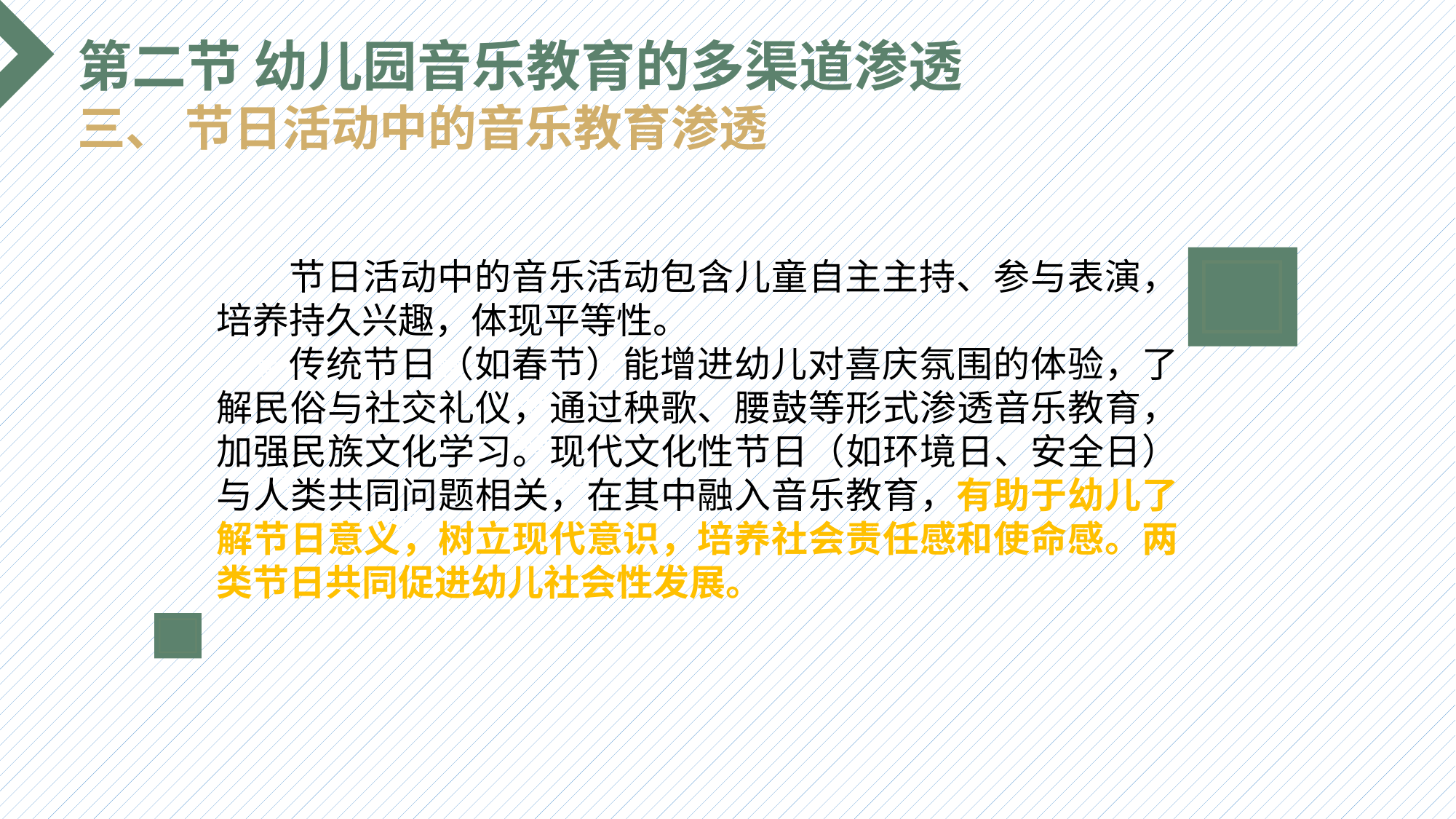

第二节 幼儿园音乐教育的多渠道渗透
三、 节日活动中的音乐教育渗透

 节日活动中的音乐活动包含儿童自主主持、参与表演，培养持久兴趣，体现平等性。
 传统节日（如春节）能增进幼儿对喜庆氛围的体验，了解民俗与社交礼仪，通过秧歌、腰鼓等形式渗透音乐教育，加强民族文化学习。现代文化性节日（如环境日、安全日）与人类共同问题相关，在其中融入音乐教育，有助于幼儿了解节日意义，树立现代意识，培养社会责任感和使命感。两类节日共同促进幼儿社会性发展。

选题背景
输入您的内容，请简要说明，言简意赅即可输入您的内容，请简要说明，言简意赅即可输入您的内容，请简要说明，言简意赅即可输入您的内容，请简要说明，言简意赅即可